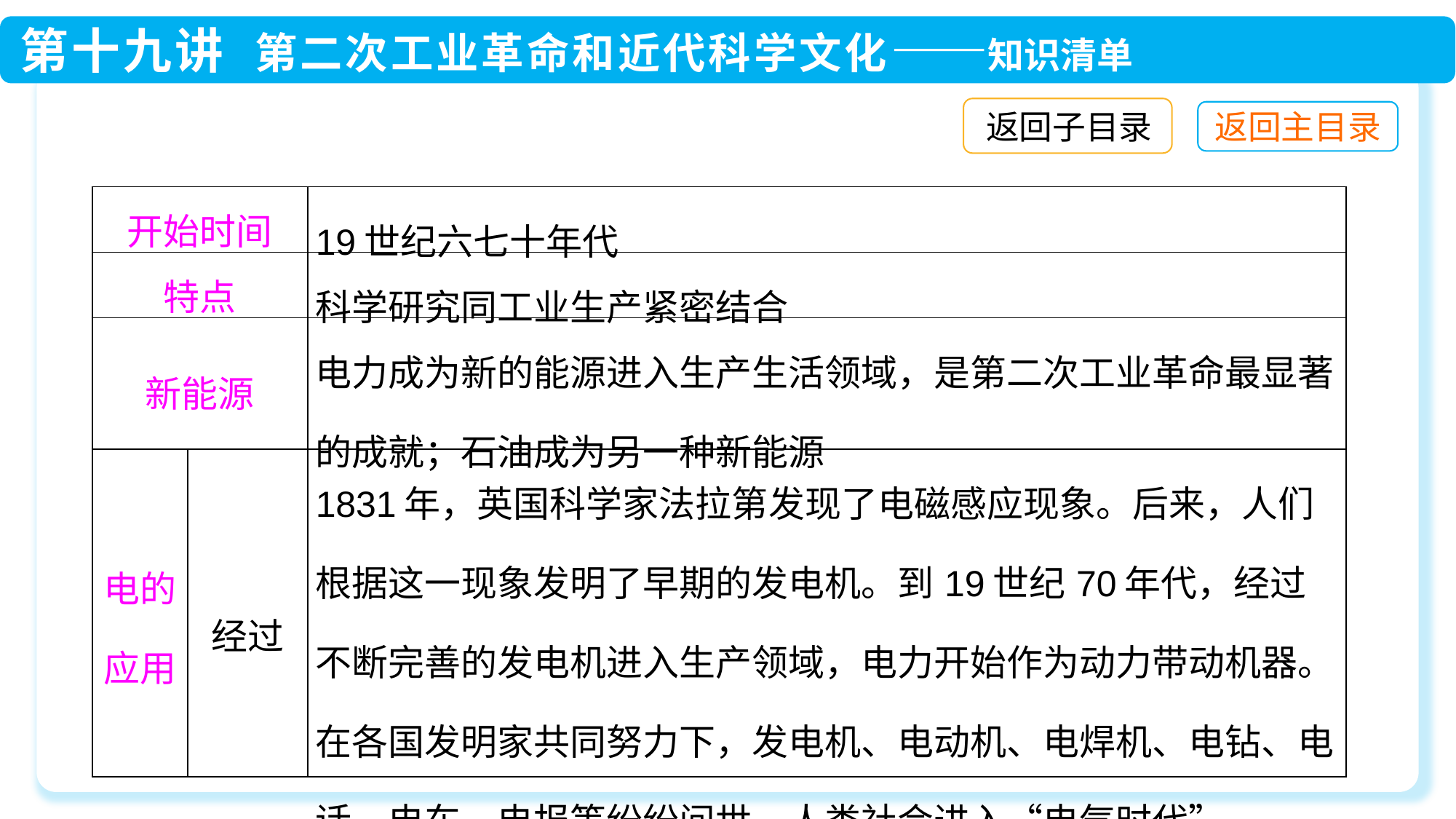

返回子目录
| 开始时间 |  | 19世纪六七十年代 |
| --- | --- | --- |
| 特点 |  | 科学研究同工业生产紧密结合 |
| 新能源 |  | 电力成为新的能源进入生产生活领域，是第二次工业革命最显著的成就；石油成为另一种新能源 |
| 电的应用 | 经过 | 1831年，英国科学家法拉第发现了电磁感应现象。后来，人们根据这一现象发明了早期的发电机。到19世纪70年代，经过不断完善的发电机进入生产领域，电力开始作为动力带动机器。在各国发明家共同努力下，发电机、电动机、电焊机、电钻、电话、电车、电报等纷纷问世，人类社会进入“电气时代” |